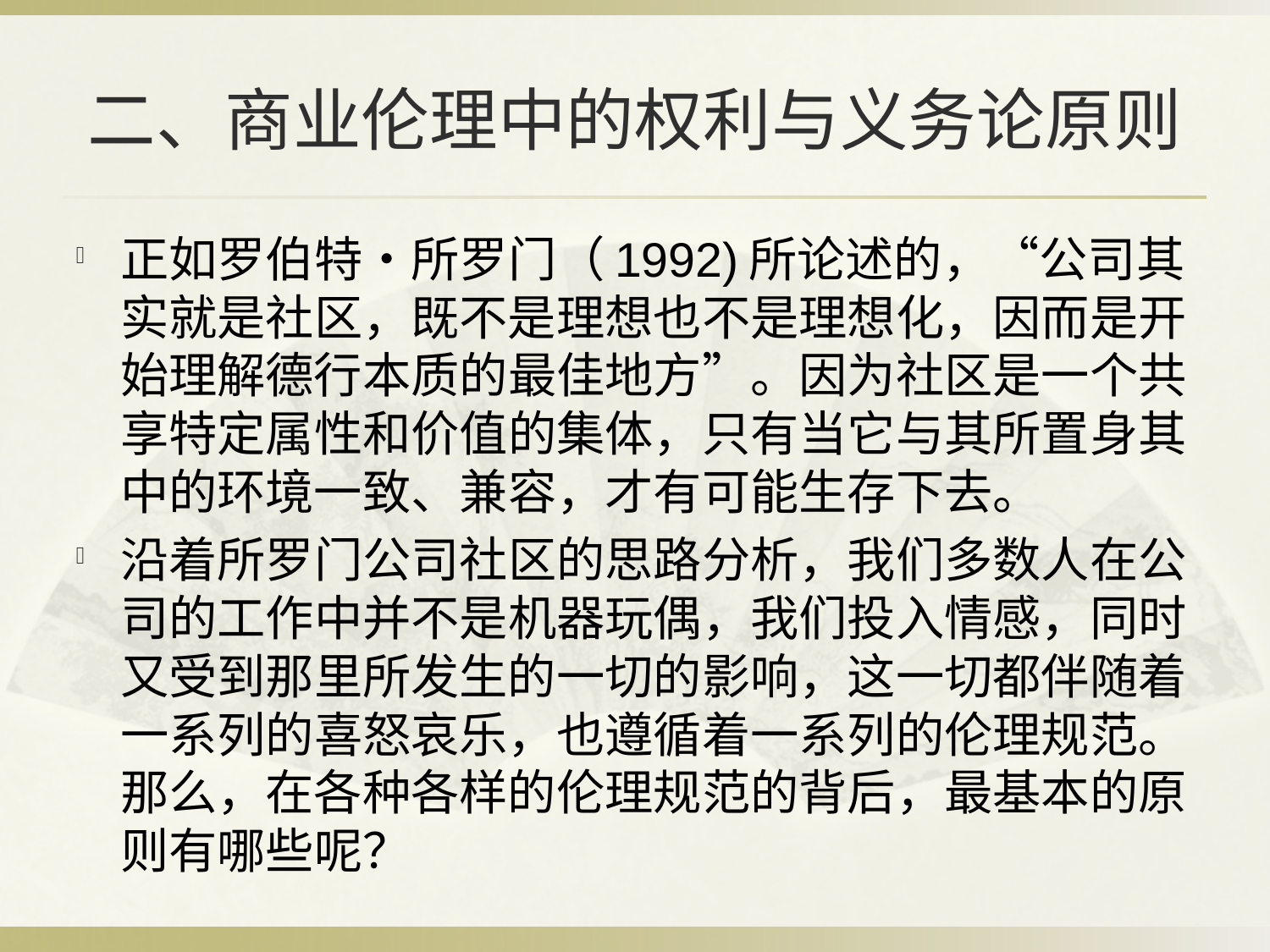

# 二、商业伦理中的权利与义务论原则
正如罗伯特•所罗门（1992)所论述的，“公司其实就是社区，既不是理想也不是理想化，因而是开始理解德行本质的最佳地方”。因为社区是一个共享特定属性和价值的集体，只有当它与其所置身其中的环境一致、兼容，才有可能生存下去。
沿着所罗门公司社区的思路分析，我们多数人在公司的工作中并不是机器玩偶，我们投入情感，同时又受到那里所发生的一切的影响，这一切都伴随着一系列的喜怒哀乐，也遵循着一系列的伦理规范。那么，在各种各样的伦理规范的背后，最基本的原则有哪些呢？